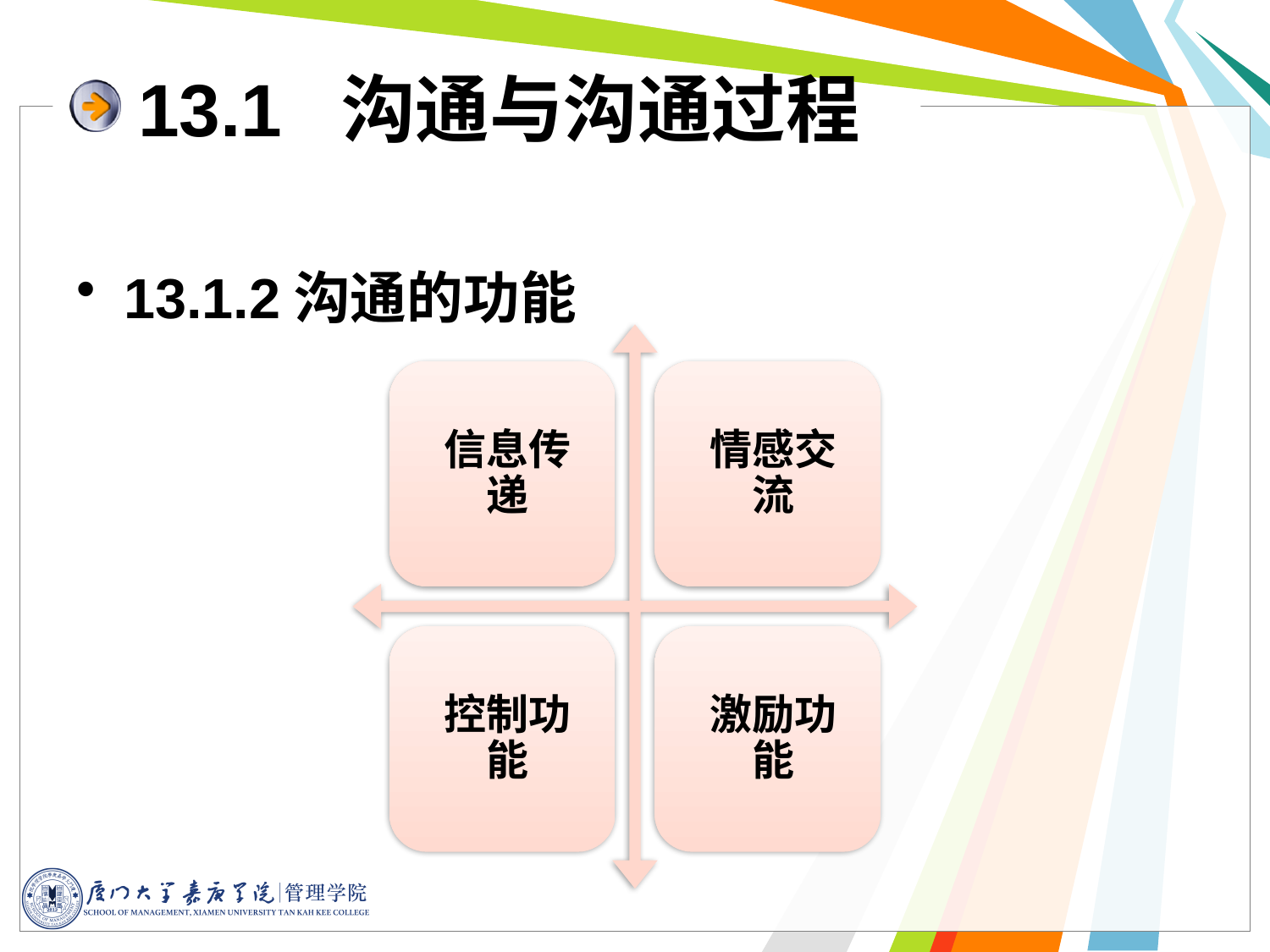

# 13.1  沟通与沟通过程
13.1.2沟通的功能

信息传递
情感交流
控制功能
激励功能